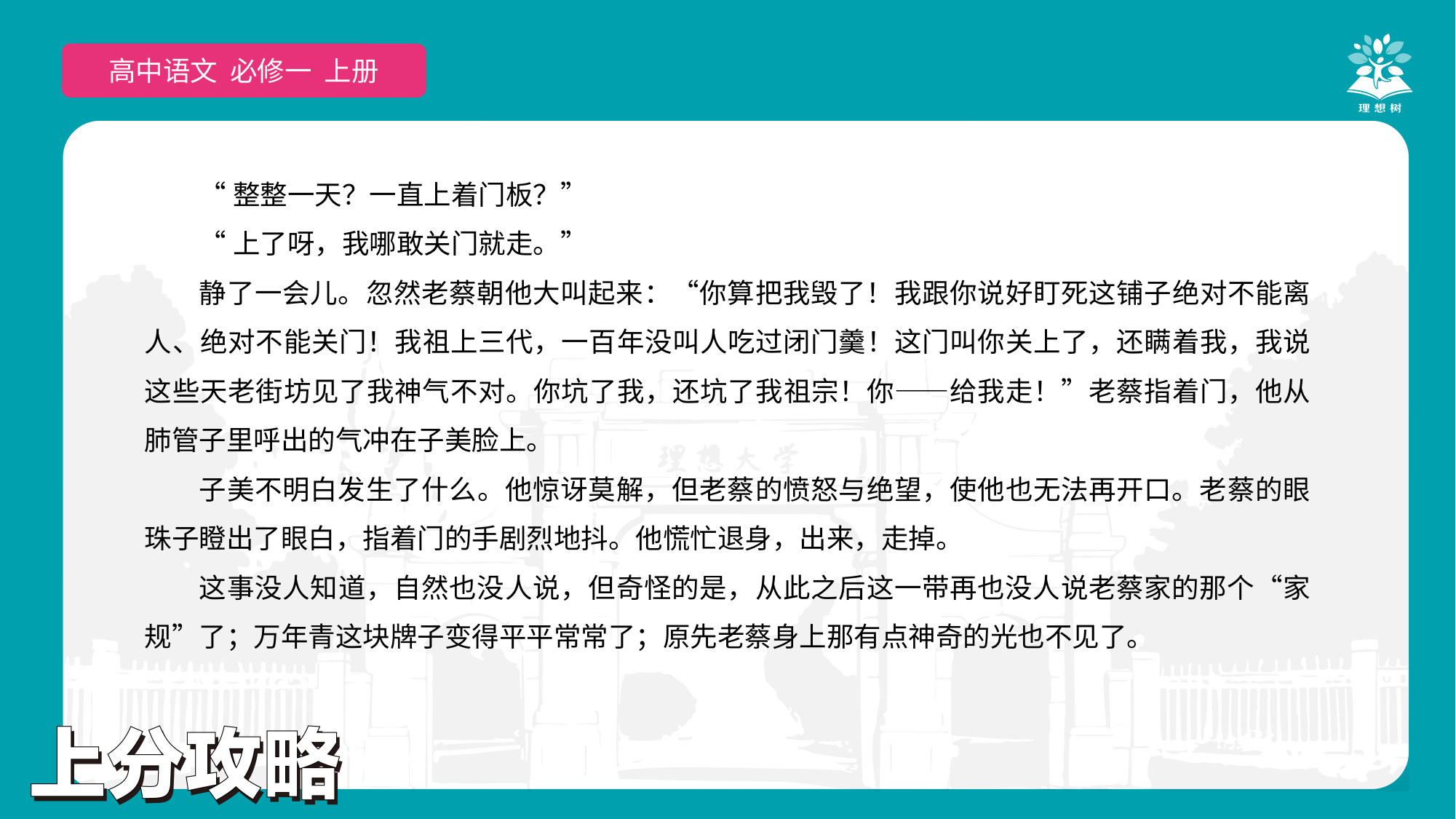

高中语文  选择性必修上
高中语文  必修一  上册
“整整一天？一直上着门板？”
“上了呀，我哪敢关门就走。”
静了一会儿。忽然老蔡朝他大叫起来：“你算把我毁了！我跟你说好盯死这铺子绝对不能离人、绝对不能关门！我祖上三代，一百年没叫人吃过闭门羹！这门叫你关上了，还瞒着我，我说这些天老街坊见了我神气不对。你坑了我，还坑了我祖宗！你——给我走！”老蔡指着门，他从肺管子里呼出的气冲在子美脸上。
子美不明白发生了什么。他惊讶莫解，但老蔡的愤怒与绝望，使他也无法再开口。老蔡的眼珠子瞪出了眼白，指着门的手剧烈地抖。他慌忙退身，出来，走掉。
这事没人知道，自然也没人说，但奇怪的是，从此之后这一带再也没人说老蔡家的那个“家规”了；万年青这块牌子变得平平常常了；原先老蔡身上那有点神奇的光也不见了。